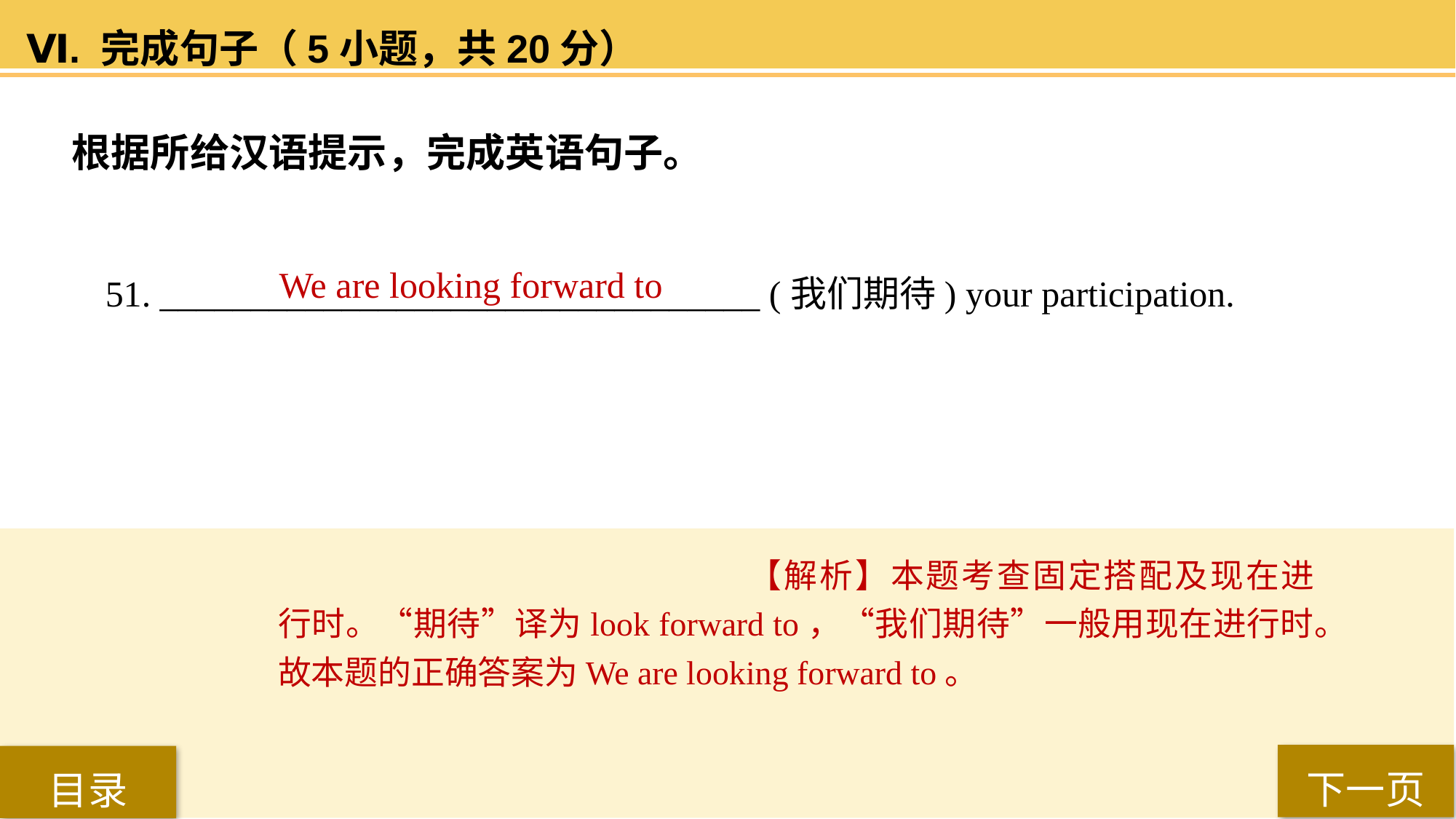

Ⅵ. 完成句子（5小题，共20分）
根据所给汉语提示，完成英语句子。
51. _________________________________ (我们期待) your participation.
We are looking forward to
【解析】本题考查固定搭配及现在进行时。“期待”译为look forward to，“我们期待”一般用现在进行时。故本题的正确答案为We are looking forward to。